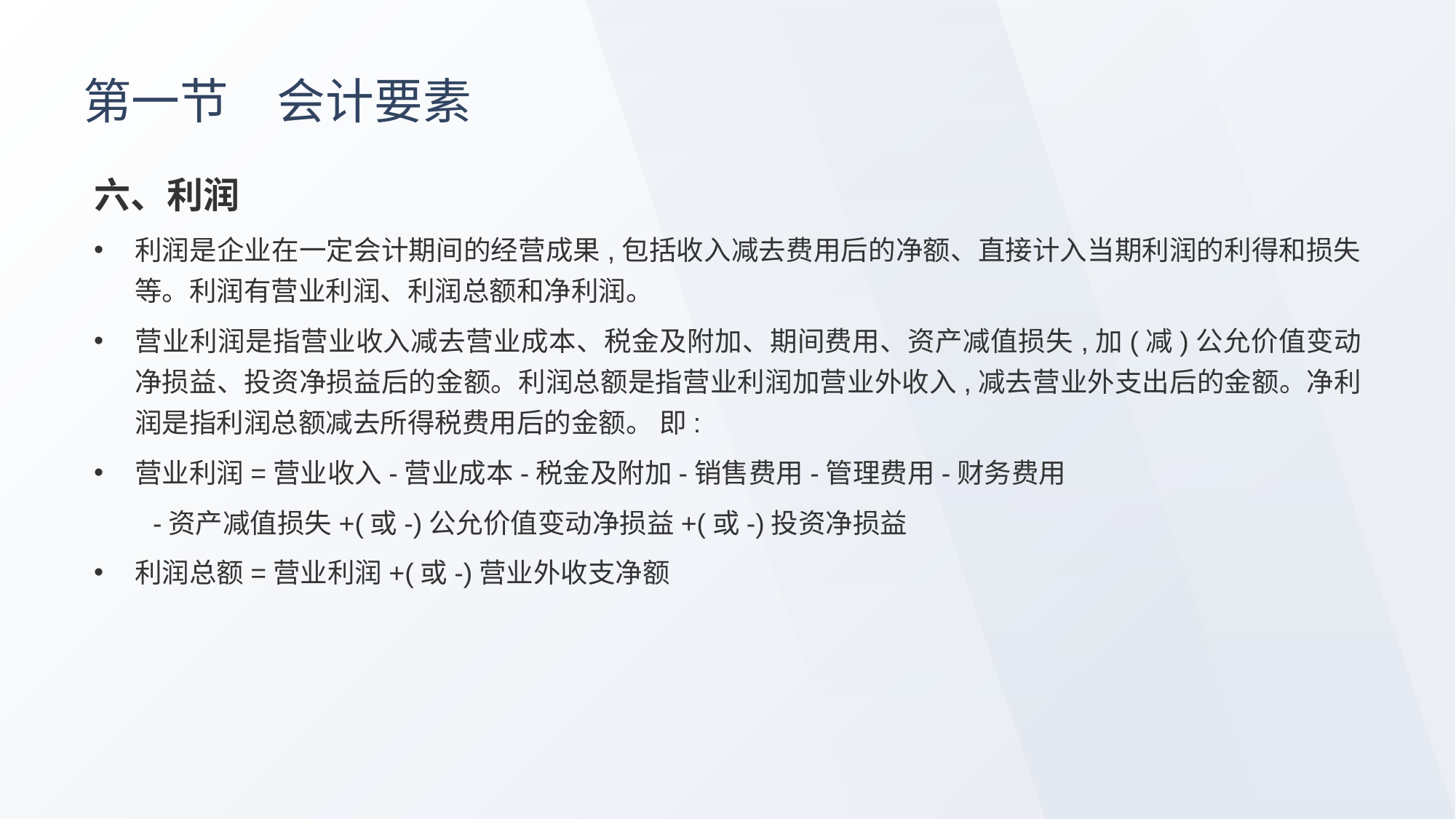

# 第一节　会计要素
六、利润
利润是企业在一定会计期间的经营成果,包括收入减去费用后的净额、直接计入当期利润的利得和损失等。利润有营业利润、利润总额和净利润。
营业利润是指营业收入减去营业成本、税金及附加、期间费用、资产减值损失,加(减)公允价值变动净损益、投资净损益后的金额。利润总额是指营业利润加营业外收入,减去营业外支出后的金额。净利润是指利润总额减去所得税费用后的金额。 即:
营业利润=营业收入-营业成本-税金及附加-销售费用-管理费用-财务费用
   　-资产减值损失+(或-)公允价值变动净损益+(或-)投资净损益
利润总额=营业利润+(或-)营业外收支净额